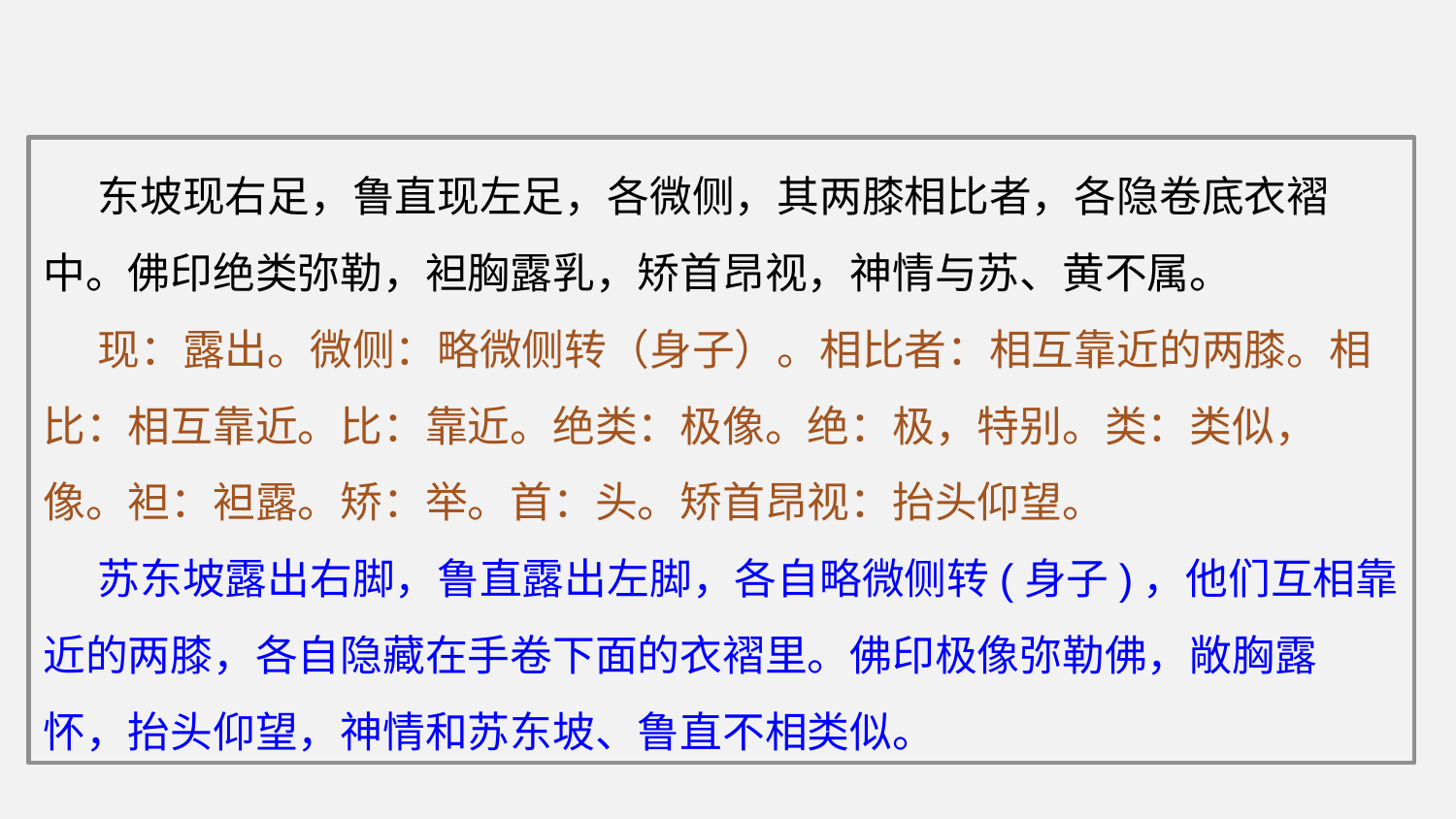

东坡现右足，鲁直现左足，各微侧，其两膝相比者，各隐卷底衣褶中。佛印绝类弥勒，袒胸露乳，矫首昂视，神情与苏、黄不属。
现：露出。微侧：略微侧转（身子）。相比者：相互靠近的两膝。相比：相互靠近。比：靠近。绝类：极像。绝：极，特别。类：类似，像。袒：袒露。矫：举。首：头。矫首昂视：抬头仰望。
苏东坡露出右脚，鲁直露出左脚，各自略微侧转(身子)，他们互相靠近的两膝，各自隐藏在手卷下面的衣褶里。佛印极像弥勒佛，敞胸露怀，抬头仰望，神情和苏东坡、鲁直不相类似。